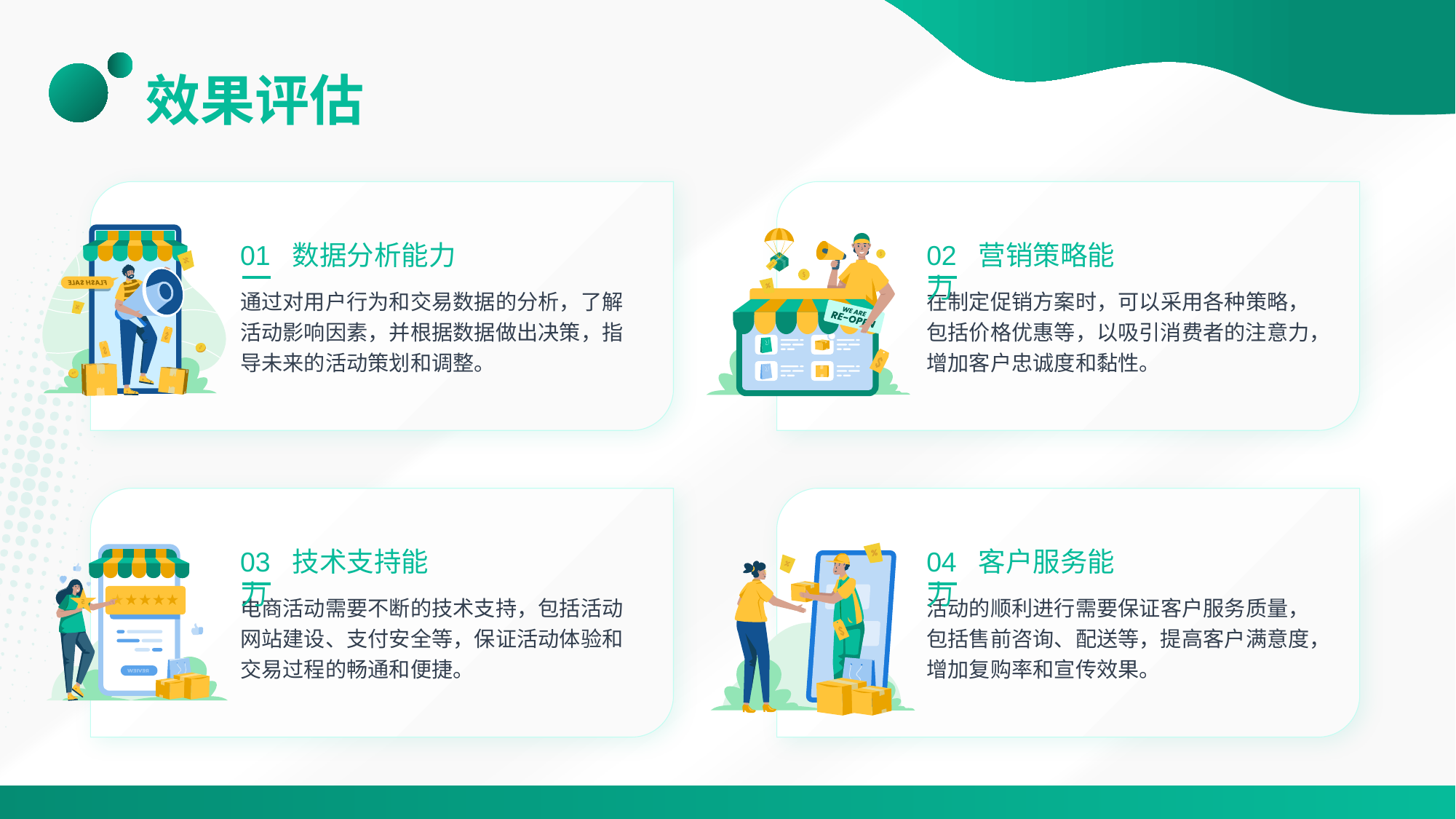

# 效果评估

01  数据分析能力
通过对用户行为和交易数据的分析，了解活动影响因素，并根据数据做出决策，指导未来的活动策划和调整。
02  营销策略能力
在制定促销方案时，可以采用各种策略，包括价格优惠等，以吸引消费者的注意力，增加客户忠诚度和黏性。

03  技术支持能力
电商活动需要不断的技术支持，包括活动网站建设、支付安全等，保证活动体验和交易过程的畅通和便捷。
04  客户服务能力
活动的顺利进行需要保证客户服务质量，包括售前咨询、配送等，提高客户满意度，增加复购率和宣传效果。